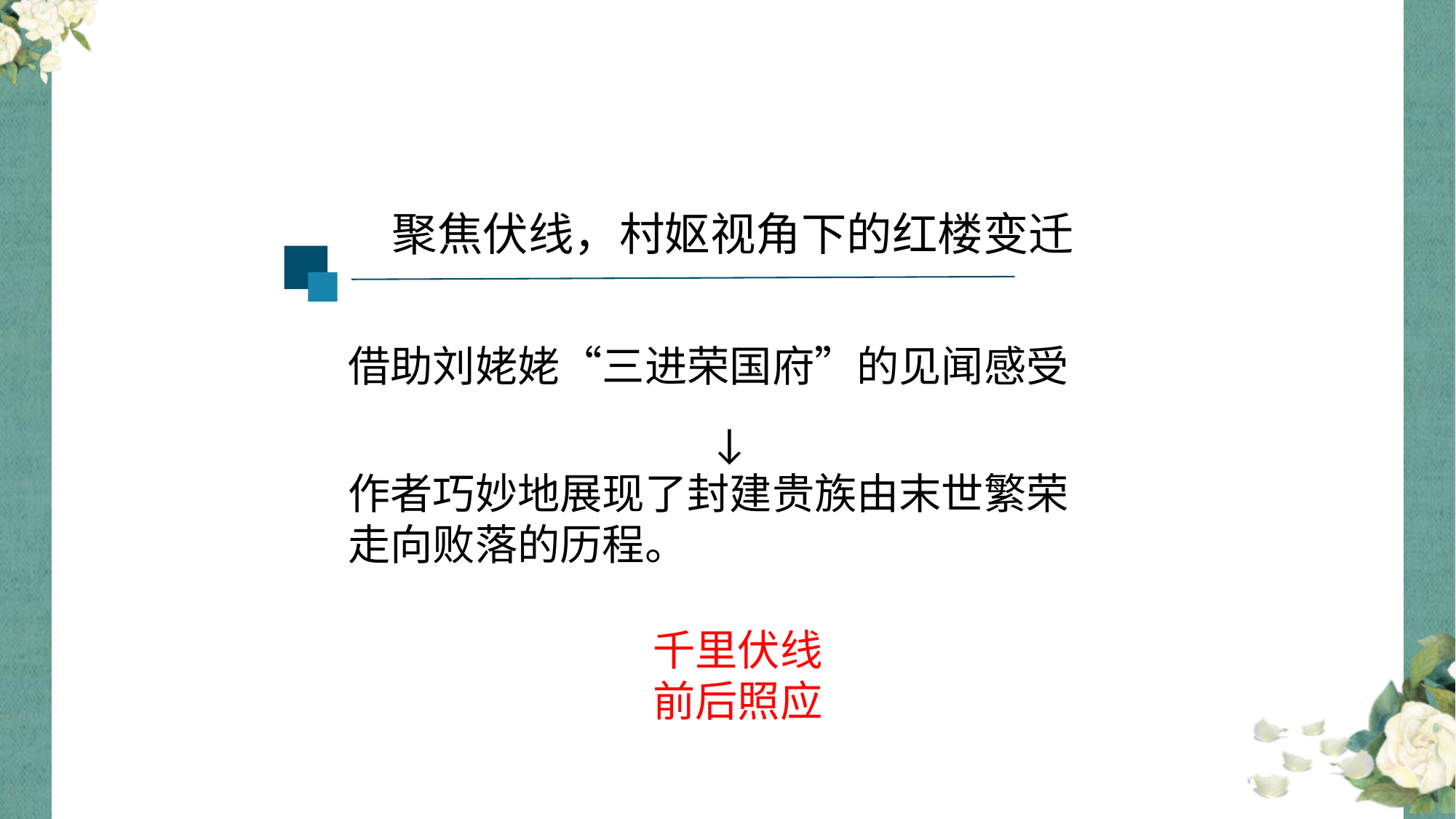

聚焦伏线，村妪视角下的红楼变迁

借助刘姥姥“三进荣国府”的见闻感受
↓
作者巧妙地展现了封建贵族由末世繁荣走向败落的历程。
千里伏线
前后照应